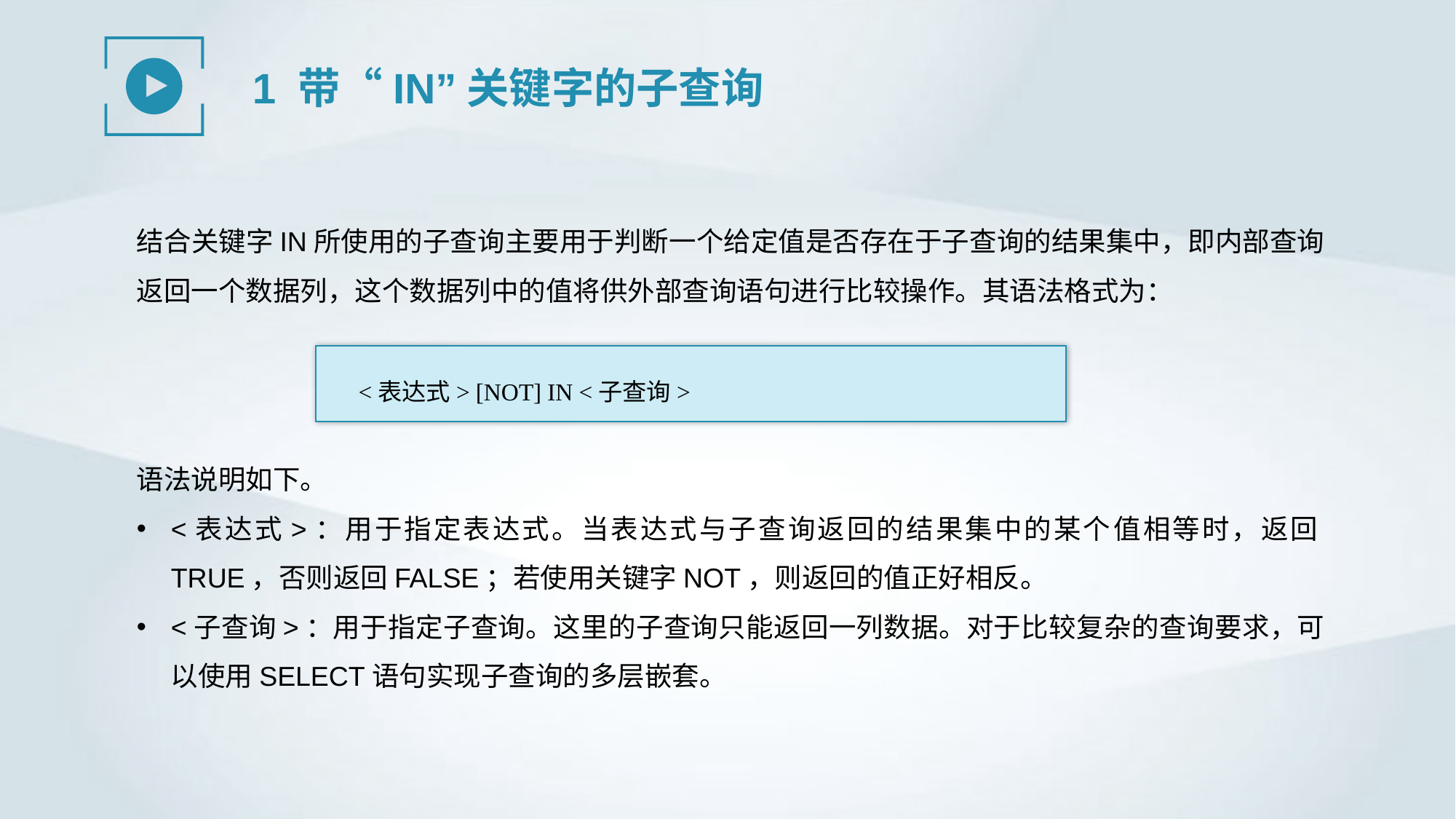

1 带“IN”关键字的子查询
结合关键字IN所使用的子查询主要用于判断一个给定值是否存在于子查询的结果集中，即内部查询返回一个数据列，这个数据列中的值将供外部查询语句进行比较操作。其语法格式为：
<表达式> [NOT] IN <子查询>

语法说明如下。
<表达式>：用于指定表达式。当表达式与子查询返回的结果集中的某个值相等时，返回TRUE，否则返回FALSE；若使用关键字NOT，则返回的值正好相反。
<子查询>：用于指定子查询。这里的子查询只能返回一列数据。对于比较复杂的查询要求，可以使用SELECT语句实现子查询的多层嵌套。